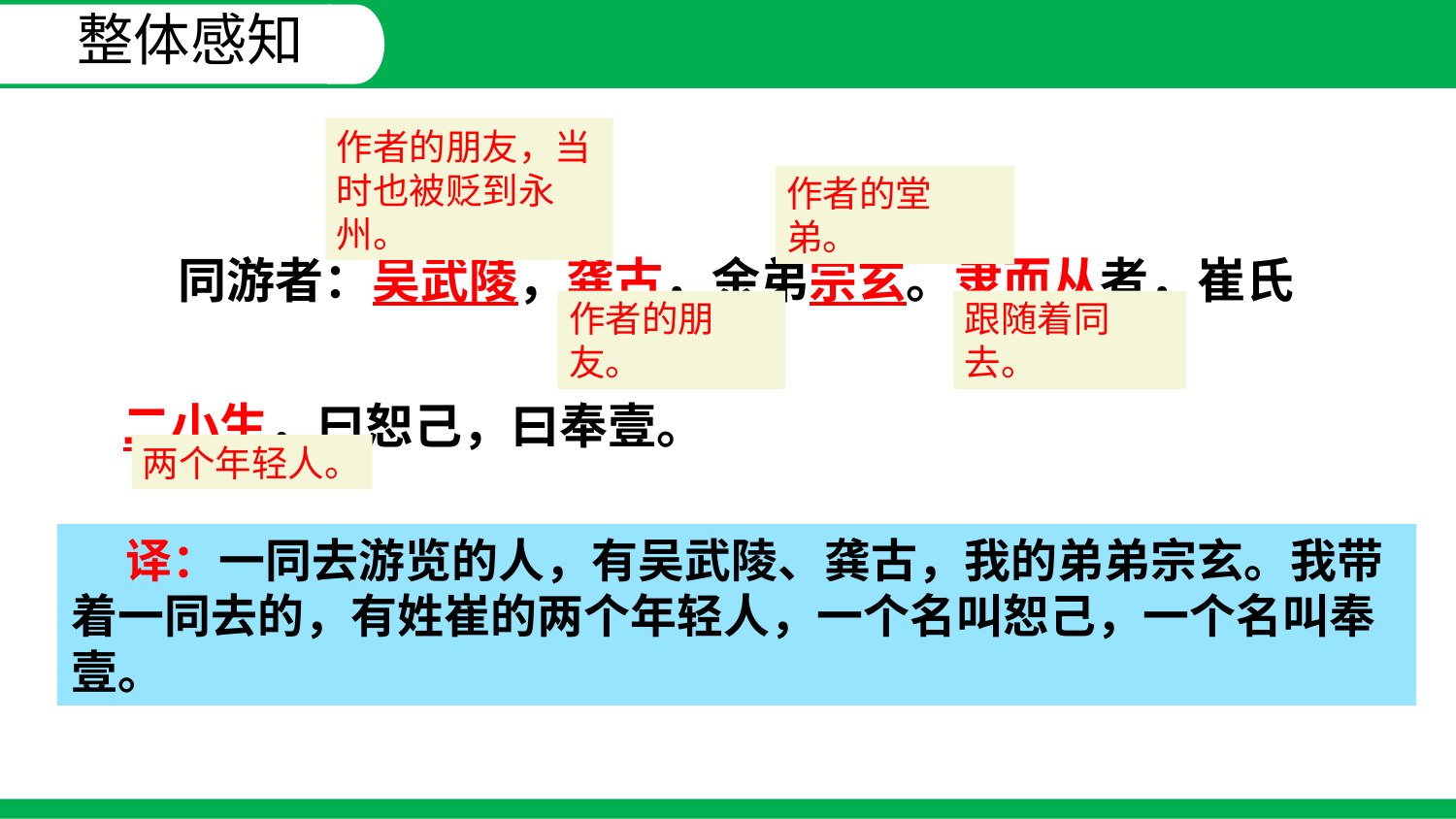

整体感知
作者的朋友，当时也被贬到永州。
    同游者：吴武陵，龚古，余弟宗玄。隶而从者，崔氏二小生，曰恕己，曰奉壹。
作者的堂弟。
作者的朋友。
跟随着同去。
两个年轻人。
    译：一同去游览的人，有吴武陵、龚古，我的弟弟宗玄。我带着一同去的，有姓崔的两个年轻人，一个名叫恕己，一个名叫奉壹。